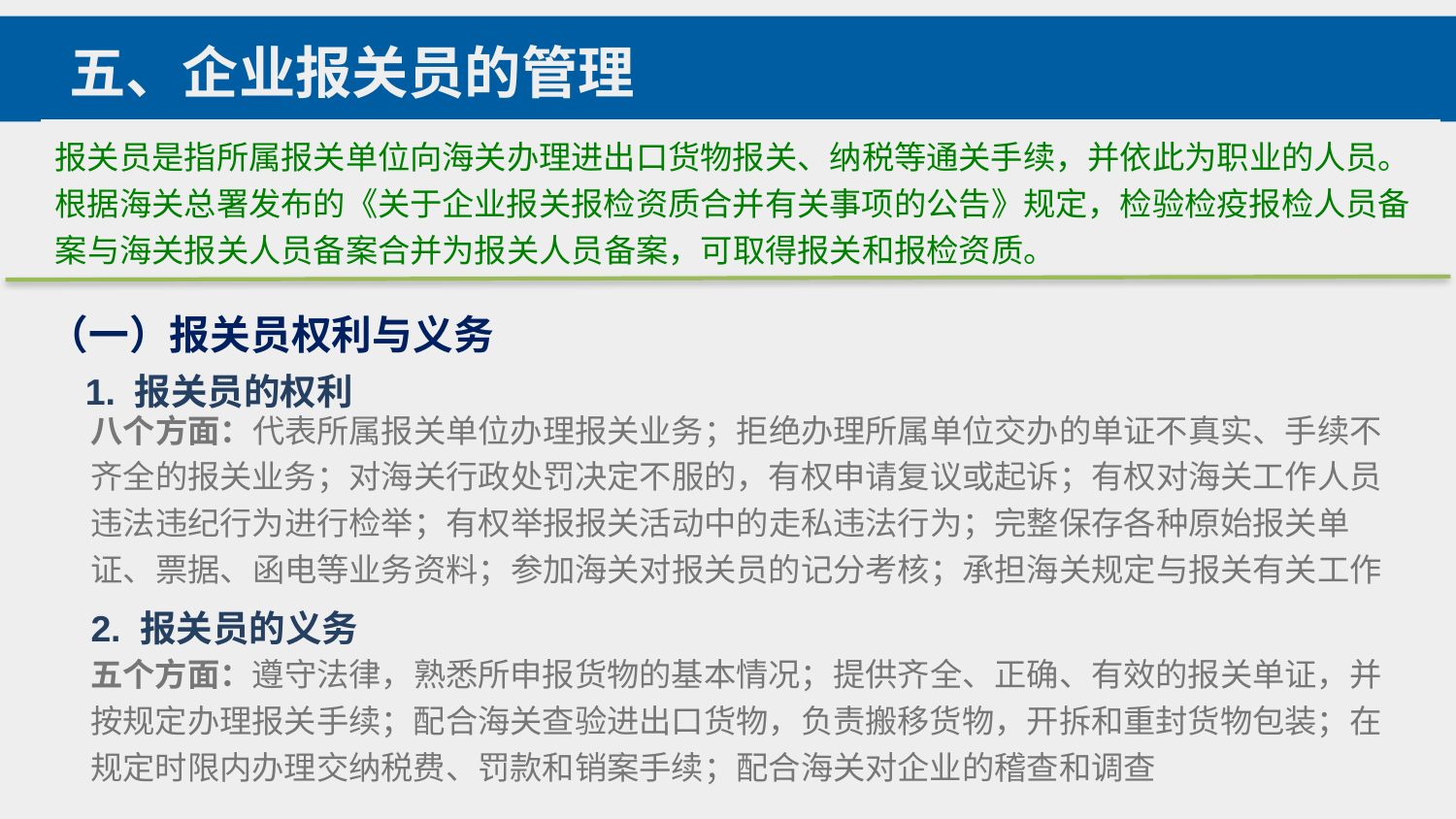

五、企业报关员的管理
报关员是指所属报关单位向海关办理进出口货物报关、纳税等通关手续，并依此为职业的人员。根据海关总署发布的《关于企业报关报检资质合并有关事项的公告》规定，检验检疫报检人员备案与海关报关人员备案合并为报关人员备案，可取得报关和报检资质。
（一）报关员权利与义务
1. 报关员的权利
八个方面：代表所属报关单位办理报关业务；拒绝办理所属单位交办的单证不真实、手续不齐全的报关业务；对海关行政处罚决定不服的，有权申请复议或起诉；有权对海关工作人员违法违纪行为进行检举；有权举报报关活动中的走私违法行为；完整保存各种原始报关单证、票据、函电等业务资料；参加海关对报关员的记分考核；承担海关规定与报关有关工作
2. 报关员的义务
五个方面：遵守法律，熟悉所申报货物的基本情况；提供齐全、正确、有效的报关单证，并按规定办理报关手续；配合海关查验进出口货物，负责搬移货物，开拆和重封货物包装；在规定时限内办理交纳税费、罚款和销案手续；配合海关对企业的稽查和调查